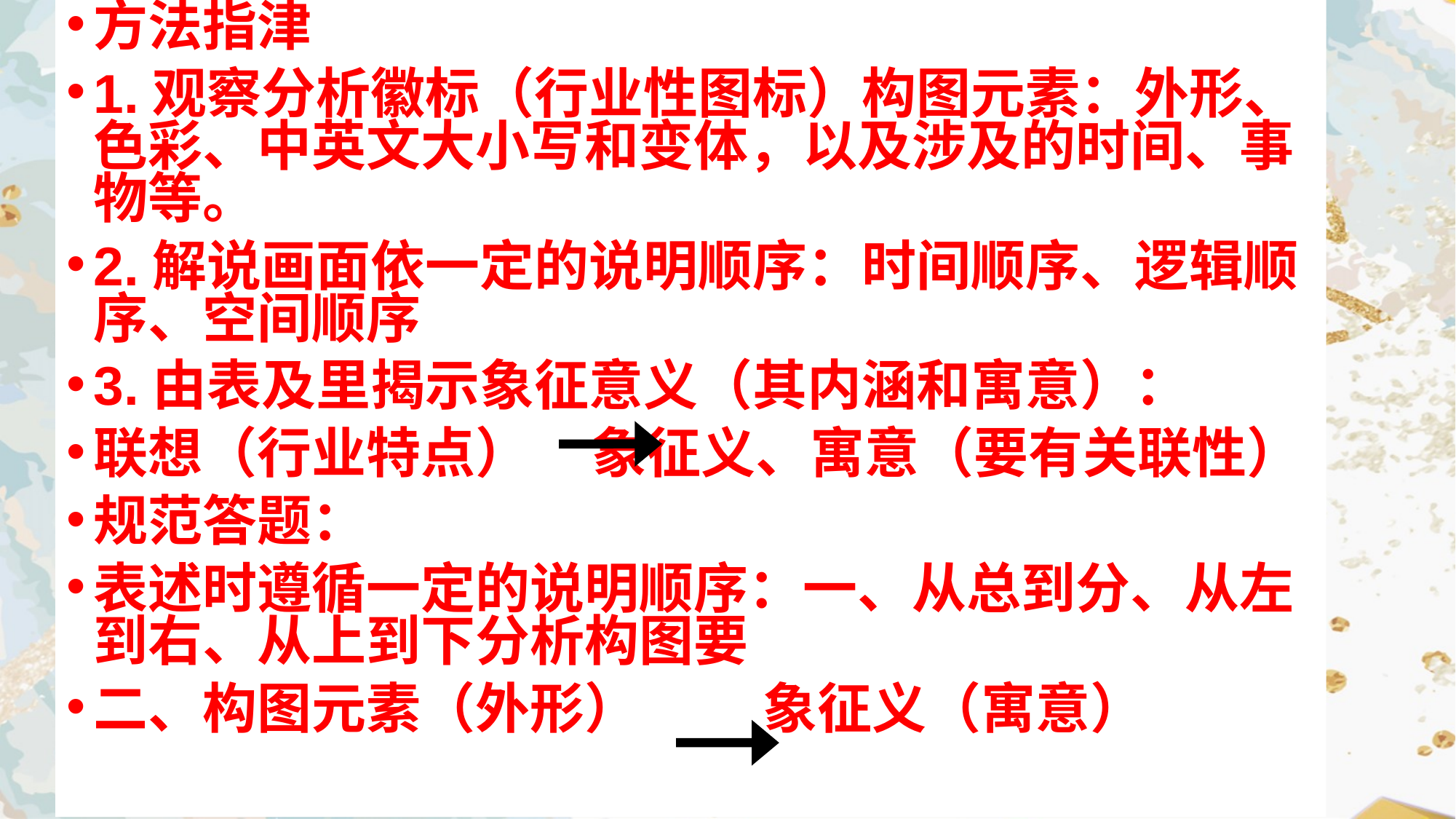

方法指津
1.观察分析徽标（行业性图标）构图元素：外形、色彩、中英文大小写和变体，以及涉及的时间、事物等。
2.解说画面依一定的说明顺序：时间顺序、逻辑顺序、空间顺序
3.由表及里揭示象征意义（其内涵和寓意）：
联想（行业特点）     象征义、寓意（要有关联性）
规范答题：
表述时遵循一定的说明顺序：一、从总到分、从左到右、从上到下分析构图要
二、构图元素（外形）          象征义（寓意）